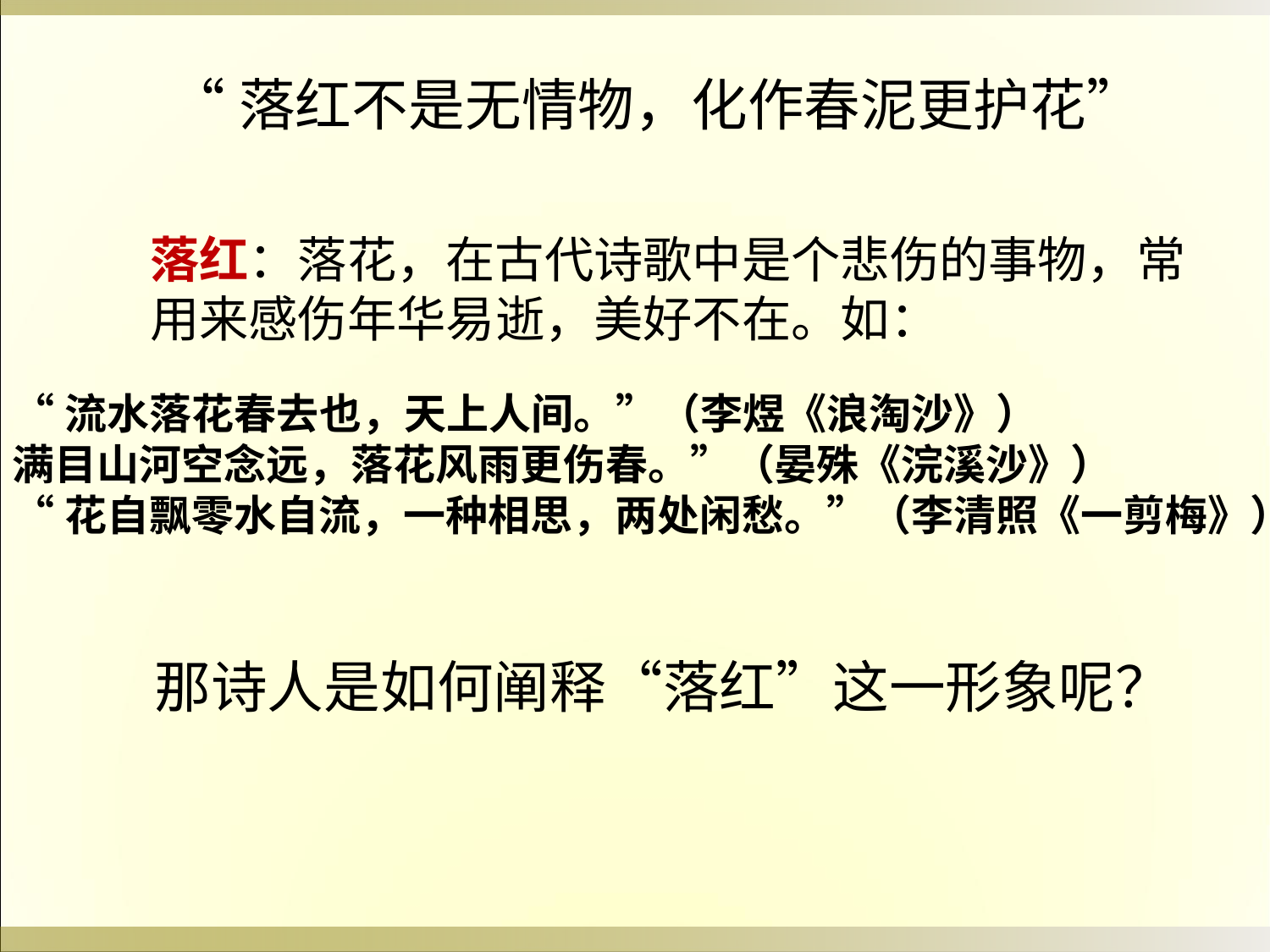

“落红不是无情物，化作春泥更护花”
落红：落花，在古代诗歌中是个悲伤的事物，常用来感伤年华易逝，美好不在。如：
“流水落花春去也，天上人间。”（李煜《浪淘沙》）
满目山河空念远，落花风雨更伤春。”（晏殊《浣溪沙》）
“花自飘零水自流，一种相思，两处闲愁。”（李清照《一剪梅》）
那诗人是如何阐释“落红”这一形象呢？